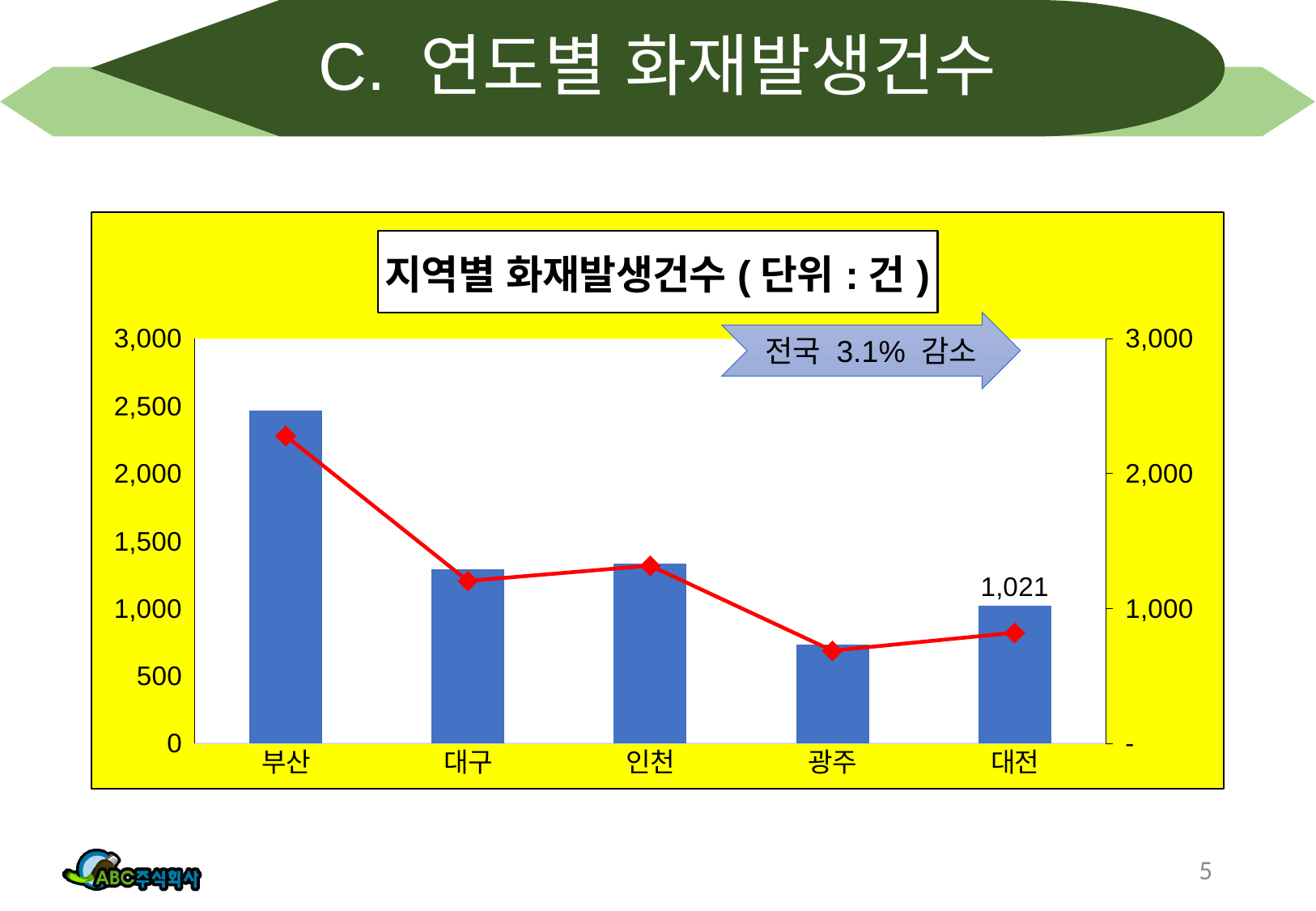

# C. 연도별 화재발생건수

### Chart: 지역별 화재발생건수(단위:건)

| Category | 2023년 | 2024년 |
|---|---|---|
| 부산 | 2468.0 | 2281.0 |
| 대구 | 1293.0 | 1205.0 |
| 인천 | 1335.0 | 1318.0 |
| 광주 | 732.0 | 688.0 |
| 대전 | 1021.0 | 821.0 |
전국 3.1% 감소
5